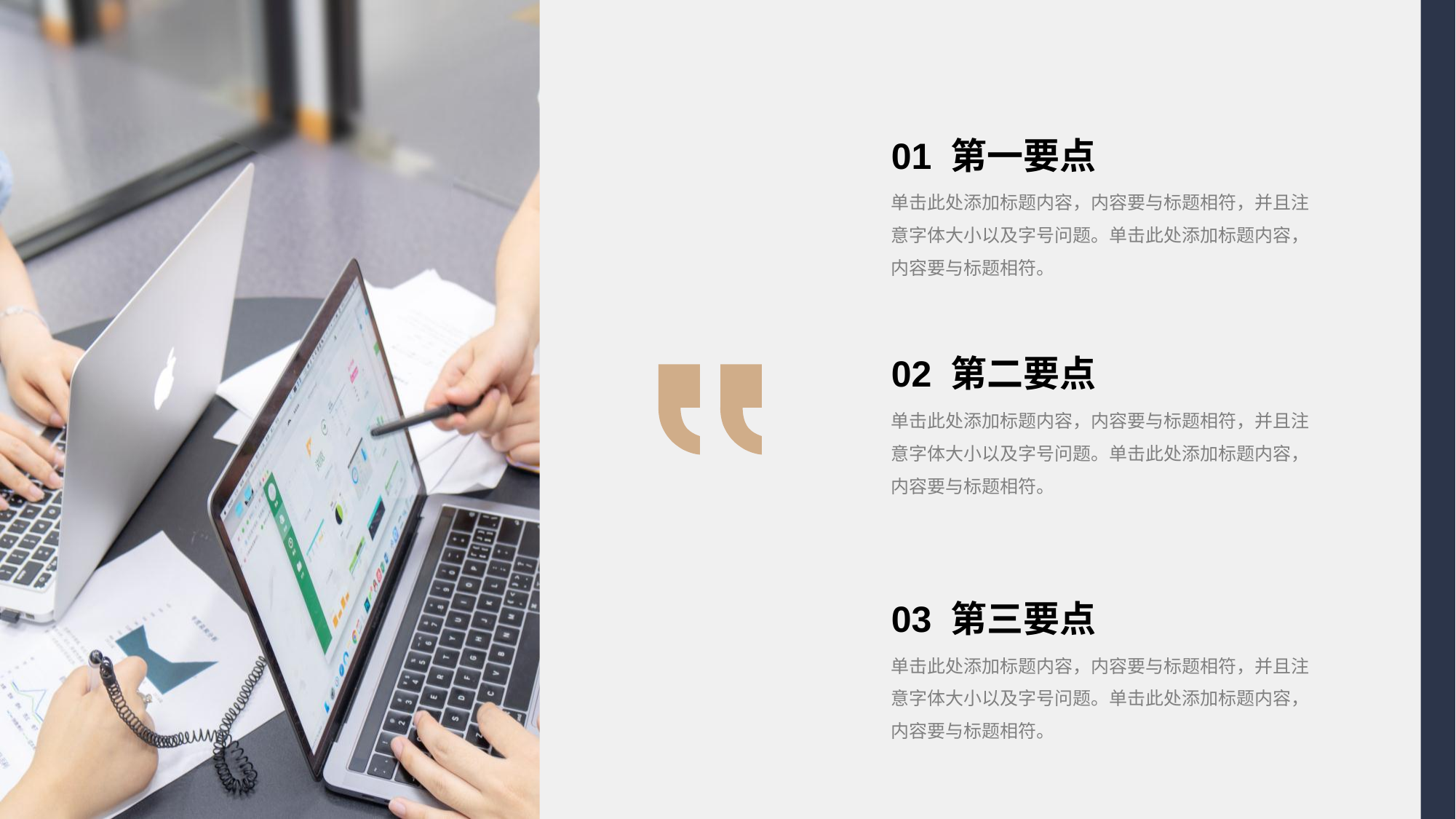

01 第一要点
单击此处添加标题内容，内容要与标题相符，并且注意字体大小以及字号问题。单击此处添加标题内容，内容要与标题相符。
02 第二要点

单击此处添加标题内容，内容要与标题相符，并且注意字体大小以及字号问题。单击此处添加标题内容，内容要与标题相符。
03 第三要点
单击此处添加标题内容，内容要与标题相符，并且注意字体大小以及字号问题。单击此处添加标题内容，内容要与标题相符。